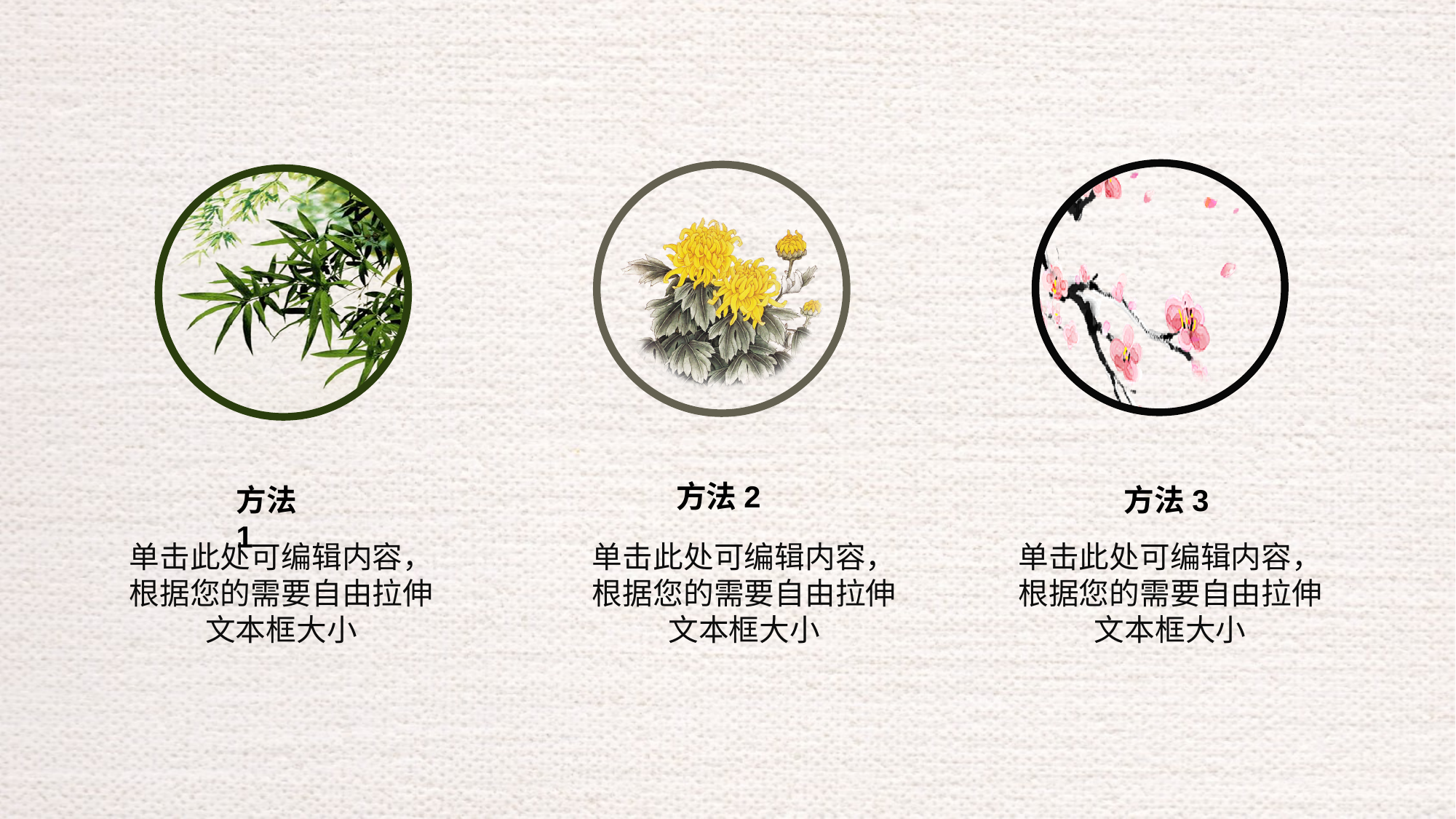

方法2
方法1
方法3
单击此处可编辑内容，根据您的需要自由拉伸文本框大小
单击此处可编辑内容，根据您的需要自由拉伸文本框大小
单击此处可编辑内容，根据您的需要自由拉伸文本框大小